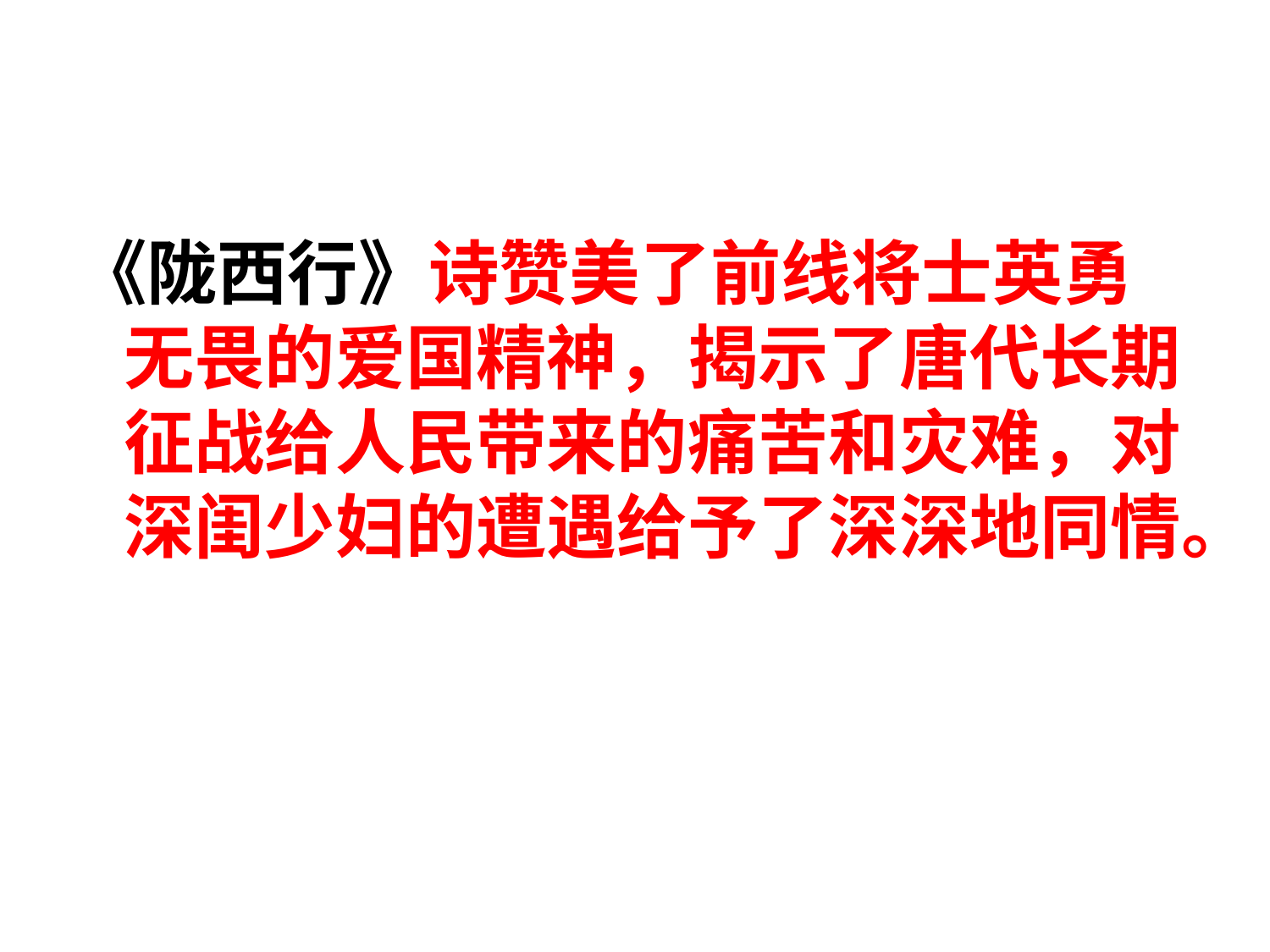

《陇西行》诗赞美了前线将士英勇无畏的爱国精神，揭示了唐代长期征战给人民带来的痛苦和灾难，对深闺少妇的遭遇给予了深深地同情。